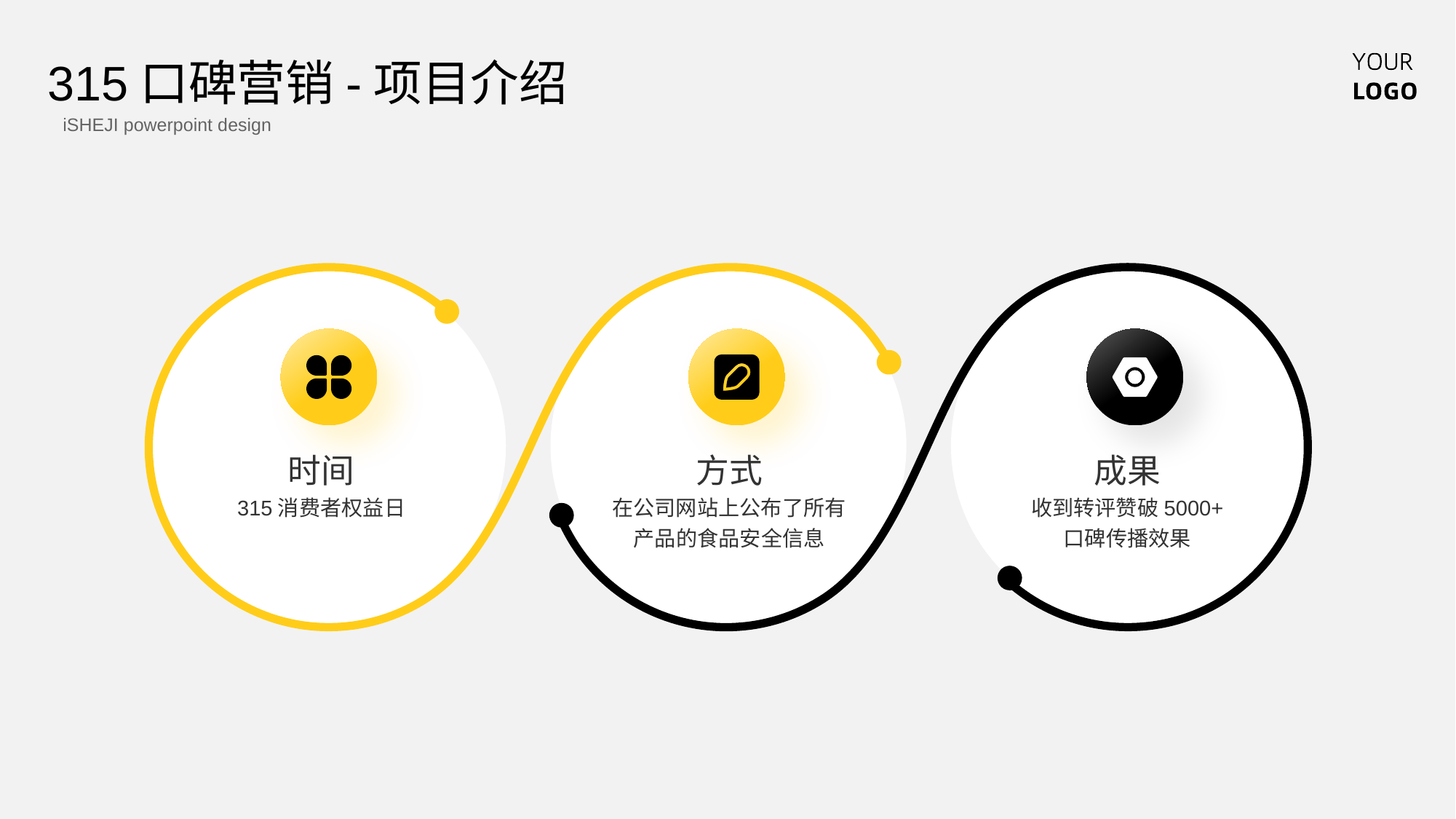

315口碑营销-项目介绍

iSHEJI powerpoint design

时间
方式
成果
315消费者权益日
在公司网站上公布了所有
产品的食品安全信息
收到转评赞破5000+
口碑传播效果